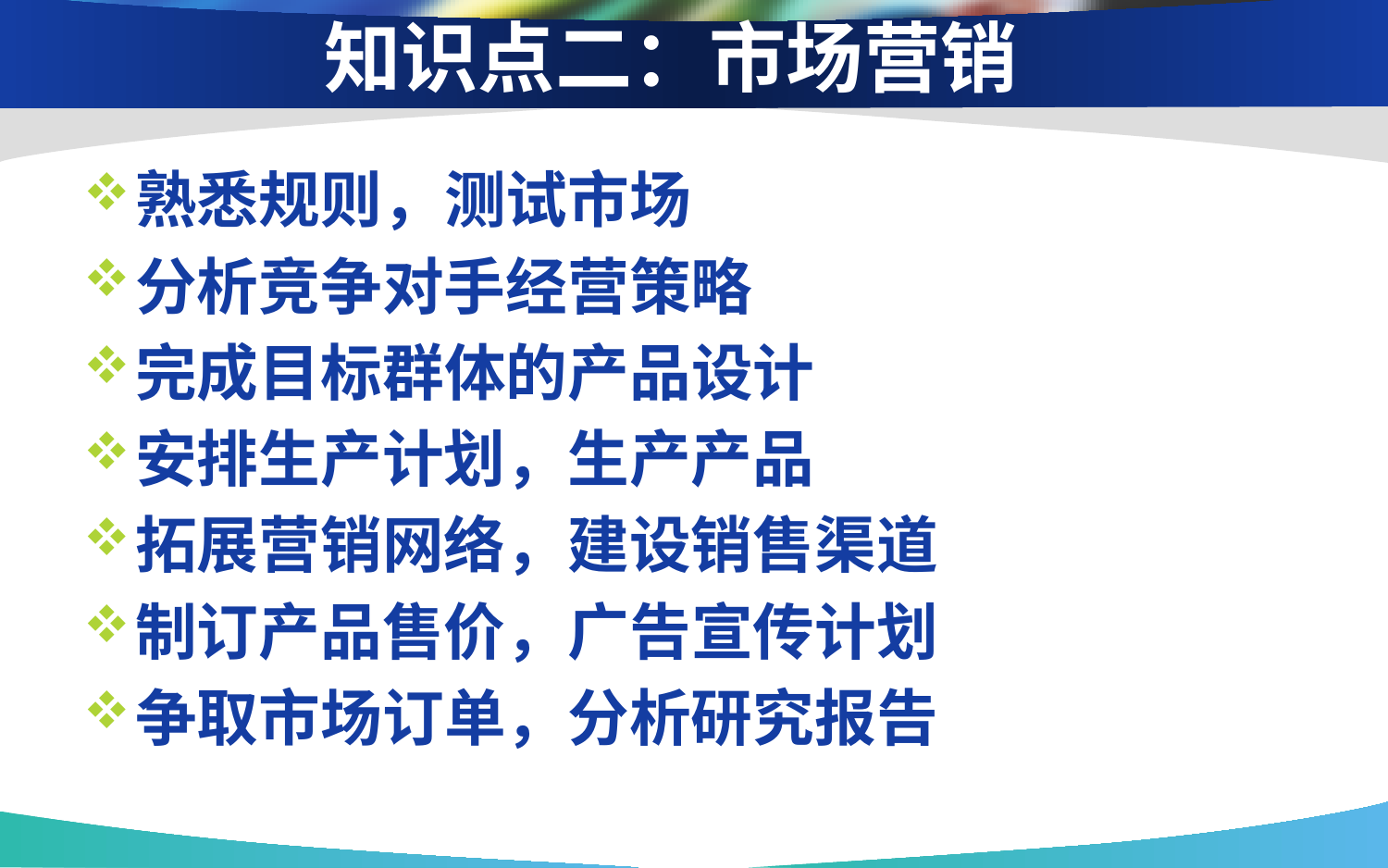

# 知识点二：市场营销
熟悉规则，测试市场
分析竞争对手经营策略
完成目标群体的产品设计
安排生产计划，生产产品
拓展营销网络，建设销售渠道
制订产品售价，广告宣传计划
争取市场订单，分析研究报告